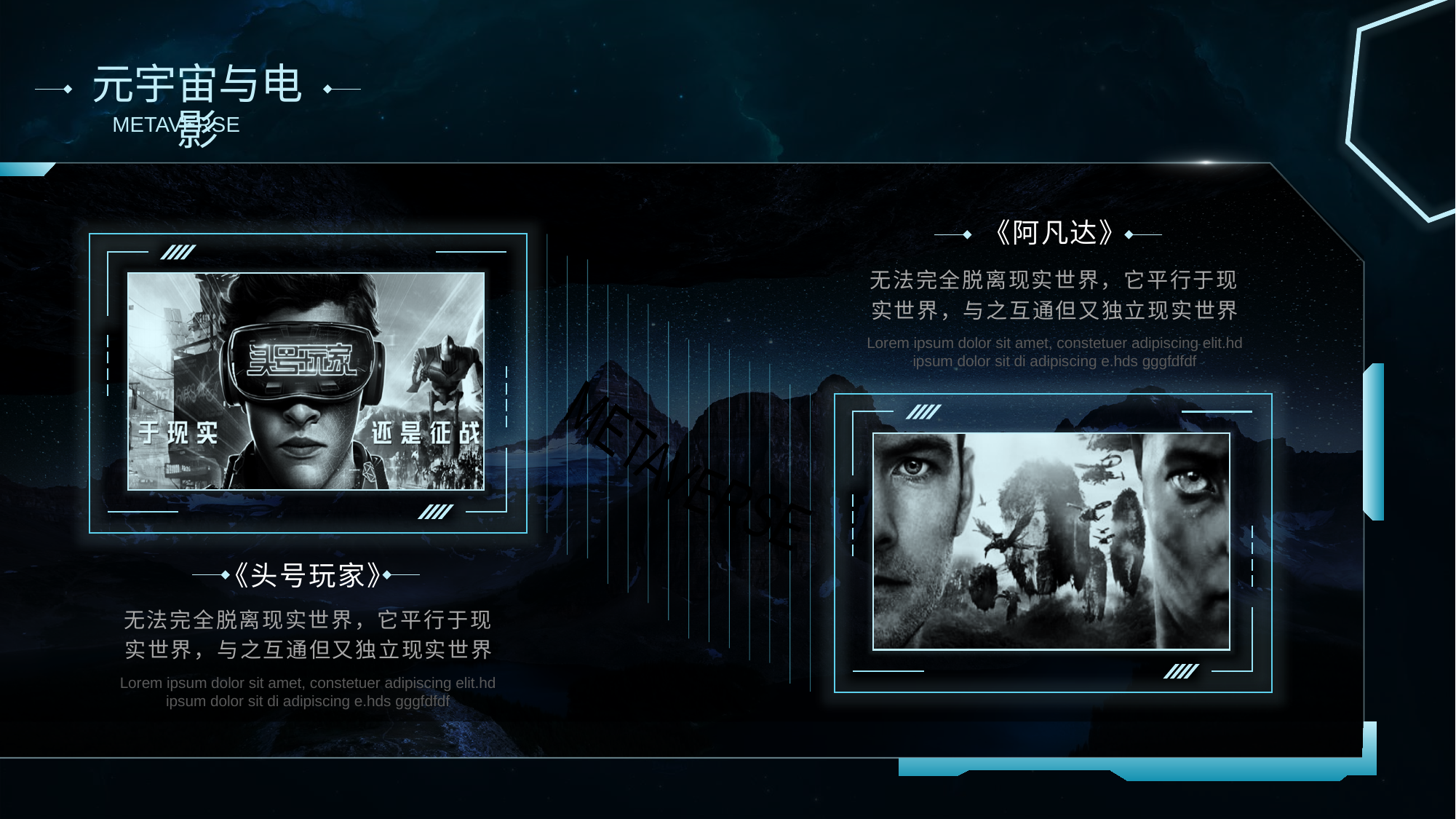

# 元宇宙与电影
《阿凡达》

无法完全脱离现实世界，它平行于现实世界，与之互通但又独立现实世界

Lorem ipsum dolor sit amet, constetuer adipiscing elit.hd ipsum dolor sit di adipiscing e.hds gggfdfdf

METAVERSE

《头号玩家》
无法完全脱离现实世界，它平行于现实世界，与之互通但又独立现实世界

Lorem ipsum dolor sit amet, constetuer adipiscing elit.hd ipsum dolor sit di adipiscing e.hds gggfdfdf